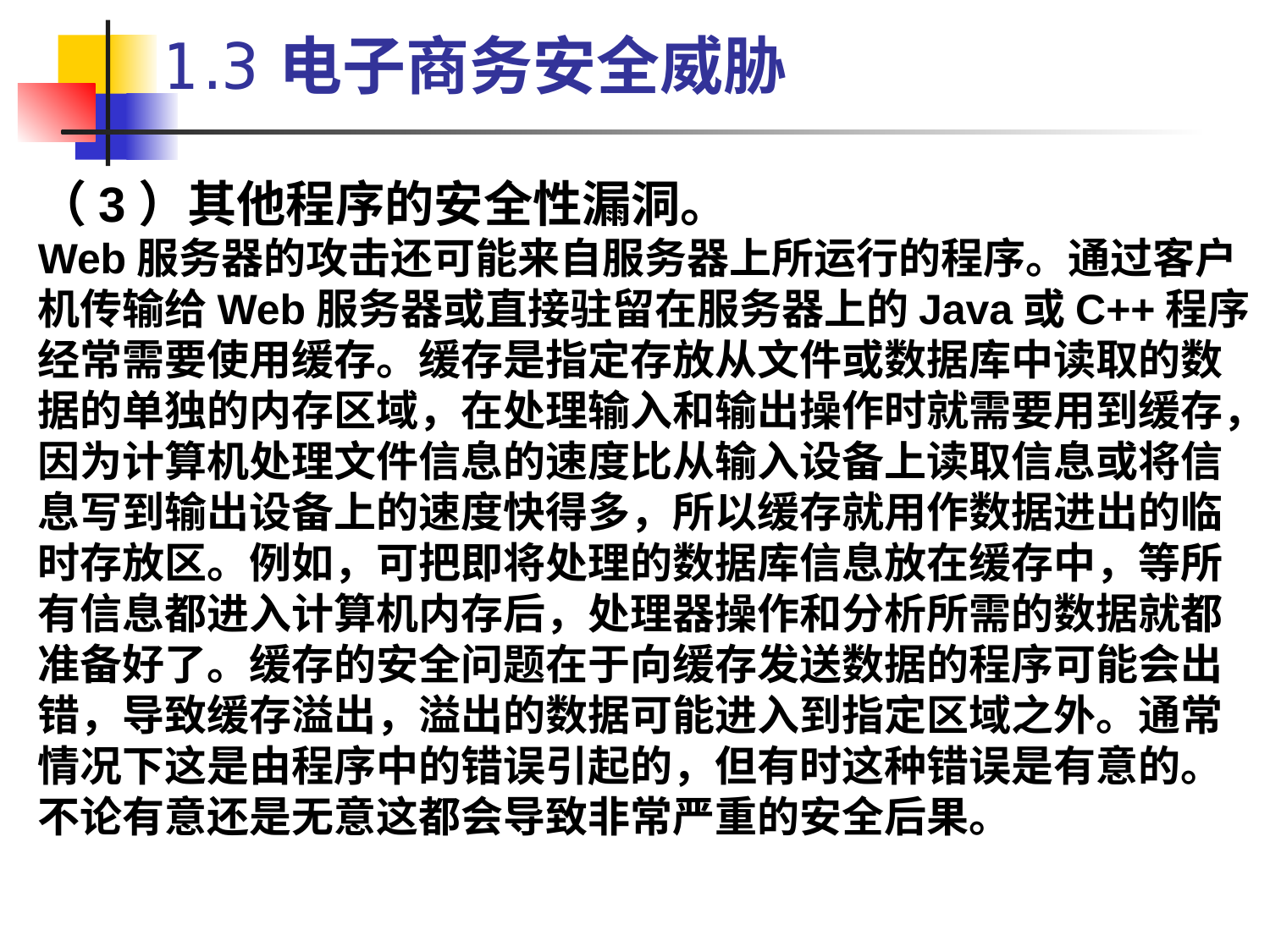

1.3电子商务安全威胁
（3）其他程序的安全性漏洞。
Web服务器的攻击还可能来自服务器上所运行的程序。通过客户机传输给Web服务器或直接驻留在服务器上的Java或C++程序经常需要使用缓存。缓存是指定存放从文件或数据库中读取的数据的单独的内存区域，在处理输入和输出操作时就需要用到缓存，因为计算机处理文件信息的速度比从输入设备上读取信息或将信息写到输出设备上的速度快得多，所以缓存就用作数据进出的临时存放区。例如，可把即将处理的数据库信息放在缓存中，等所有信息都进入计算机内存后，处理器操作和分析所需的数据就都准备好了。缓存的安全问题在于向缓存发送数据的程序可能会出错，导致缓存溢出，溢出的数据可能进入到指定区域之外。通常情况下这是由程序中的错误引起的，但有时这种错误是有意的。不论有意还是无意这都会导致非常严重的安全后果。